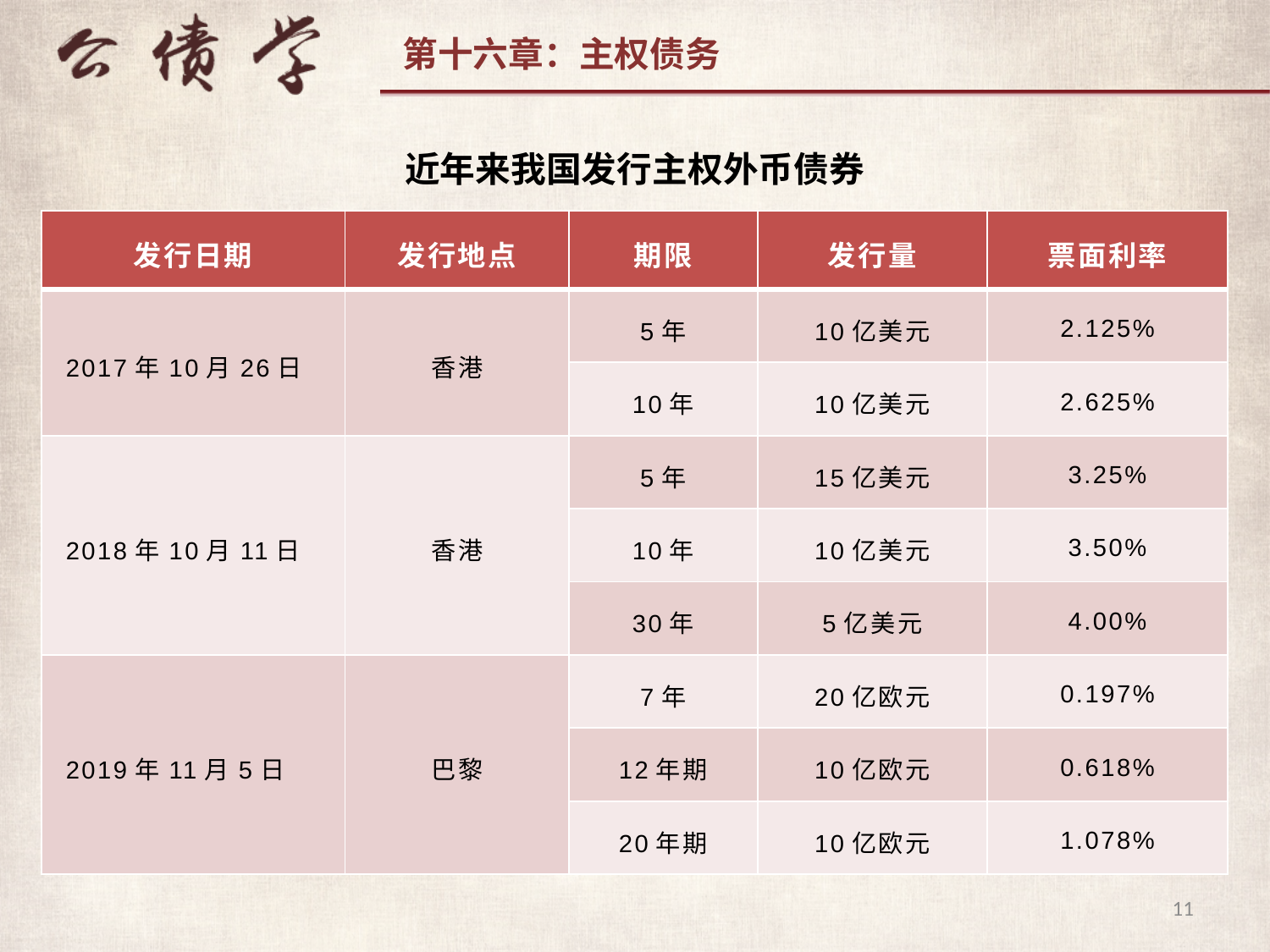

近年来我国发行主权外币债券
| 发行日期 | 发行地点 | 期限 | 发行量 | 票面利率 |
| --- | --- | --- | --- | --- |
| 2017年10月26日 | 香港 | 5年 | 10亿美元 | 2.125% |
|  |  | 10年 | 10亿美元 | 2.625% |
| 2018年10月11日 | 香港 | 5年 | 15亿美元 | 3.25% |
|  |  | 10年 | 10亿美元 | 3.50% |
|  |  | 30年 | 5亿美元 | 4.00% |
| 2019年11月5日 | 巴黎 | 7年 | 20亿欧元 | 0.197% |
|  |  | 12年期 | 10亿欧元 | 0.618% |
|  |  | 20年期 | 10亿欧元 | 1.078% |
11